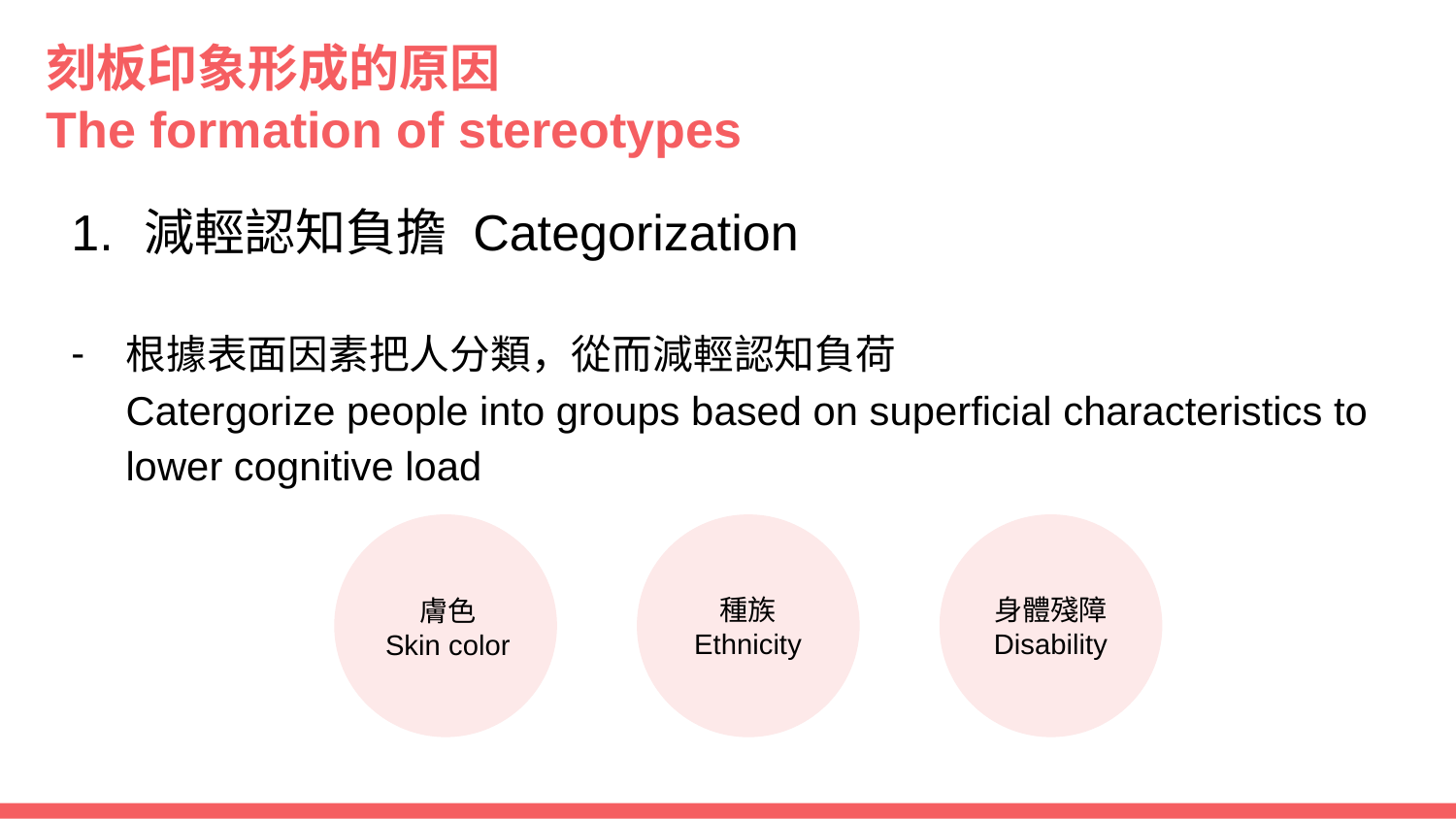

# 刻板印象形成的原因
The formation of stereotypes
減輕認知負擔 Categorization
根據表面因素把人分類，從而減輕認知負荷
Catergorize people into groups based on superficial characteristics to lower cognitive load

膚色
Skin color

種族
Ethnicity
身體殘障
Disability